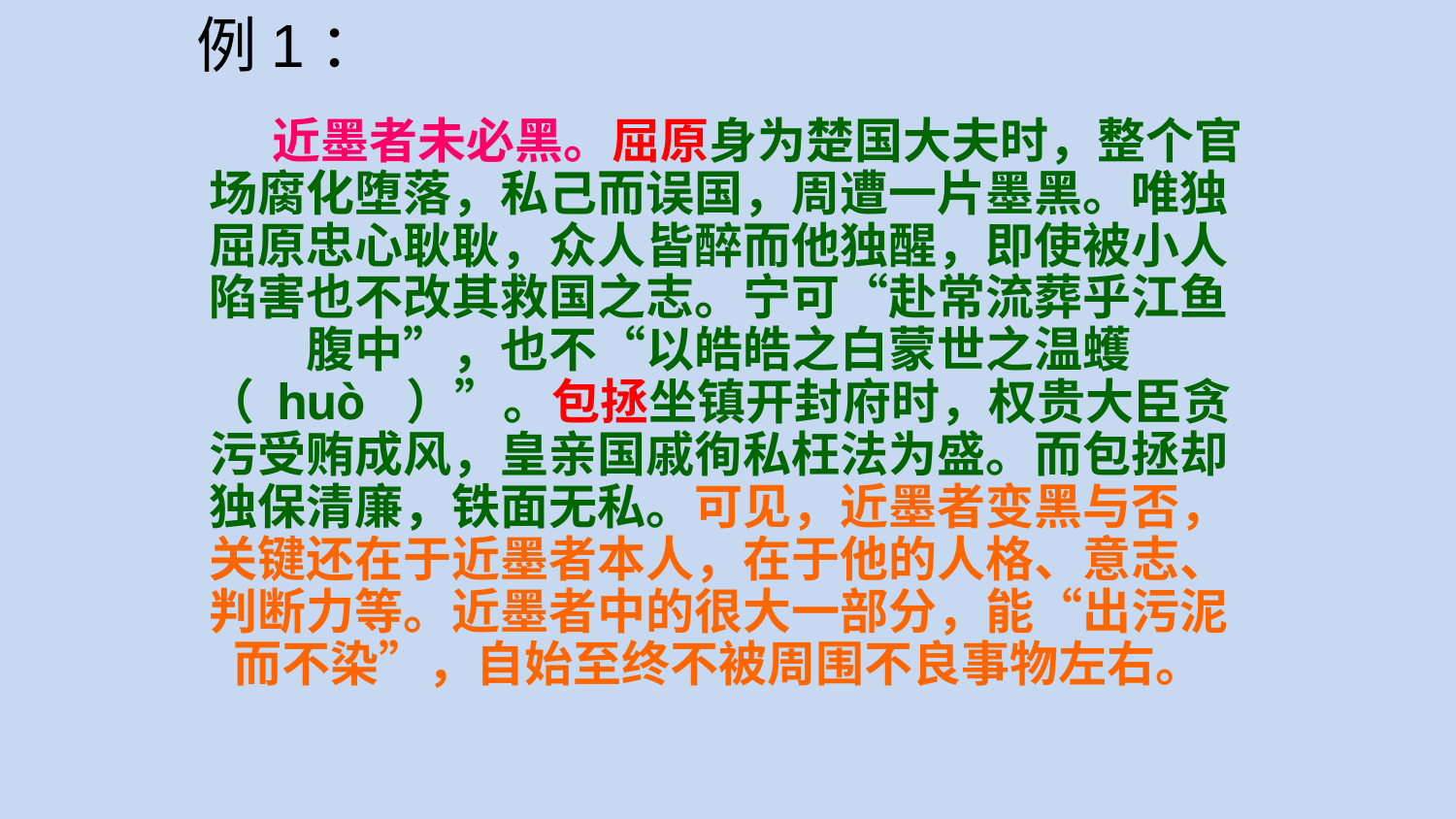

例1：
      近墨者未必黑。屈原身为楚国大夫时，整个官场腐化堕落，私己而误国，周遭一片墨黑。唯独屈原忠心耿耿，众人皆醉而他独醒，即使被小人陷害也不改其救国之志。宁可“赴常流葬乎江鱼腹中”，也不“以皓皓之白蒙世之温蠖（ huò ）”。包拯坐镇开封府时，权贵大臣贪污受贿成风，皇亲国戚徇私枉法为盛。而包拯却独保清廉，铁面无私。可见，近墨者变黑与否，关键还在于近墨者本人，在于他的人格、意志、判断力等。近墨者中的很大一部分，能“出污泥而不染”，自始至终不被周围不良事物左右。